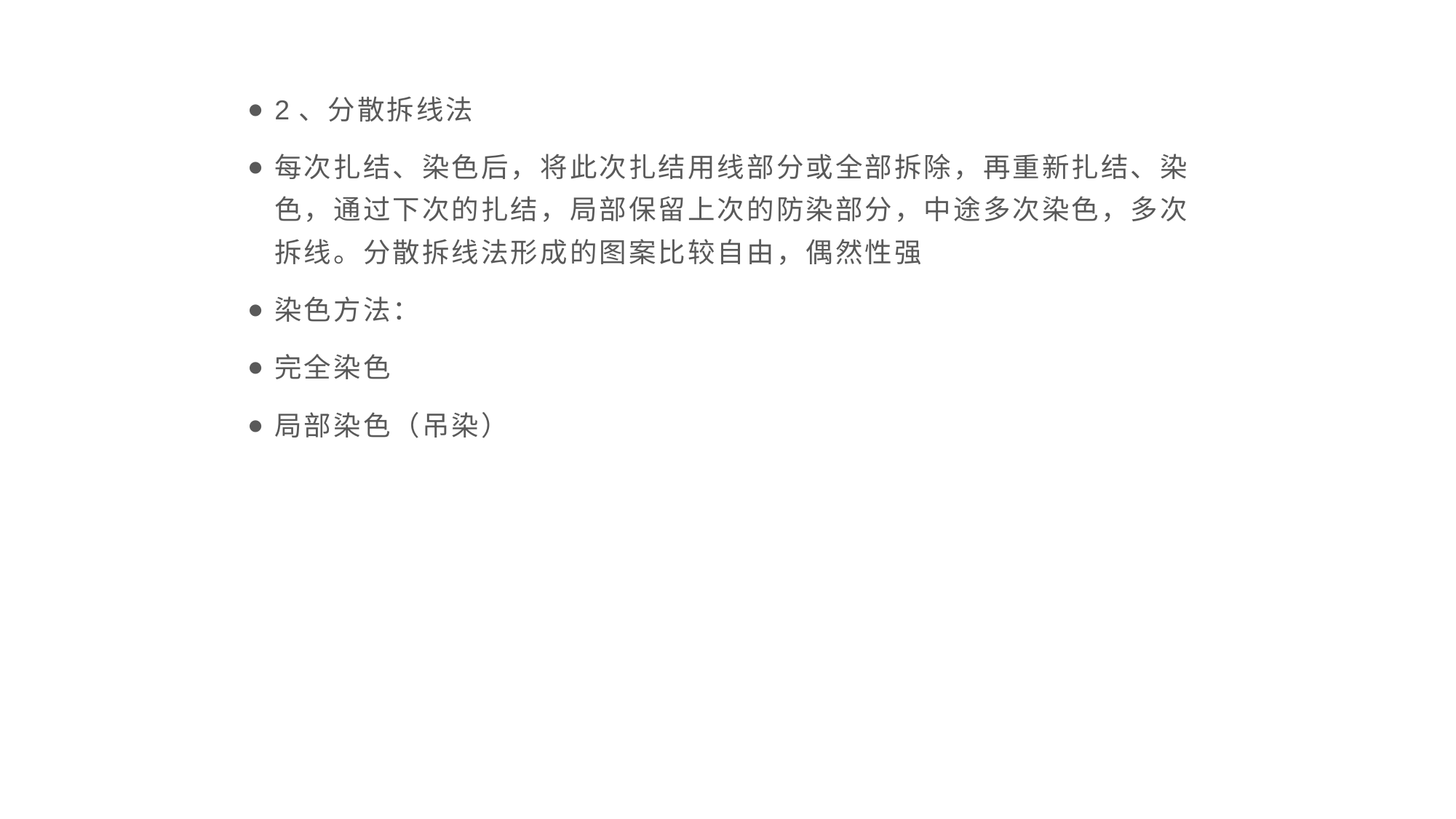

2、分散拆线法
每次扎结、染色后，将此次扎结用线部分或全部拆除，再重新扎结、染色，通过下次的扎结，局部保留上次的防染部分，中途多次染色，多次拆线。分散拆线法形成的图案比较自由，偶然性强
染色方法：
完全染色
局部染色（吊染）